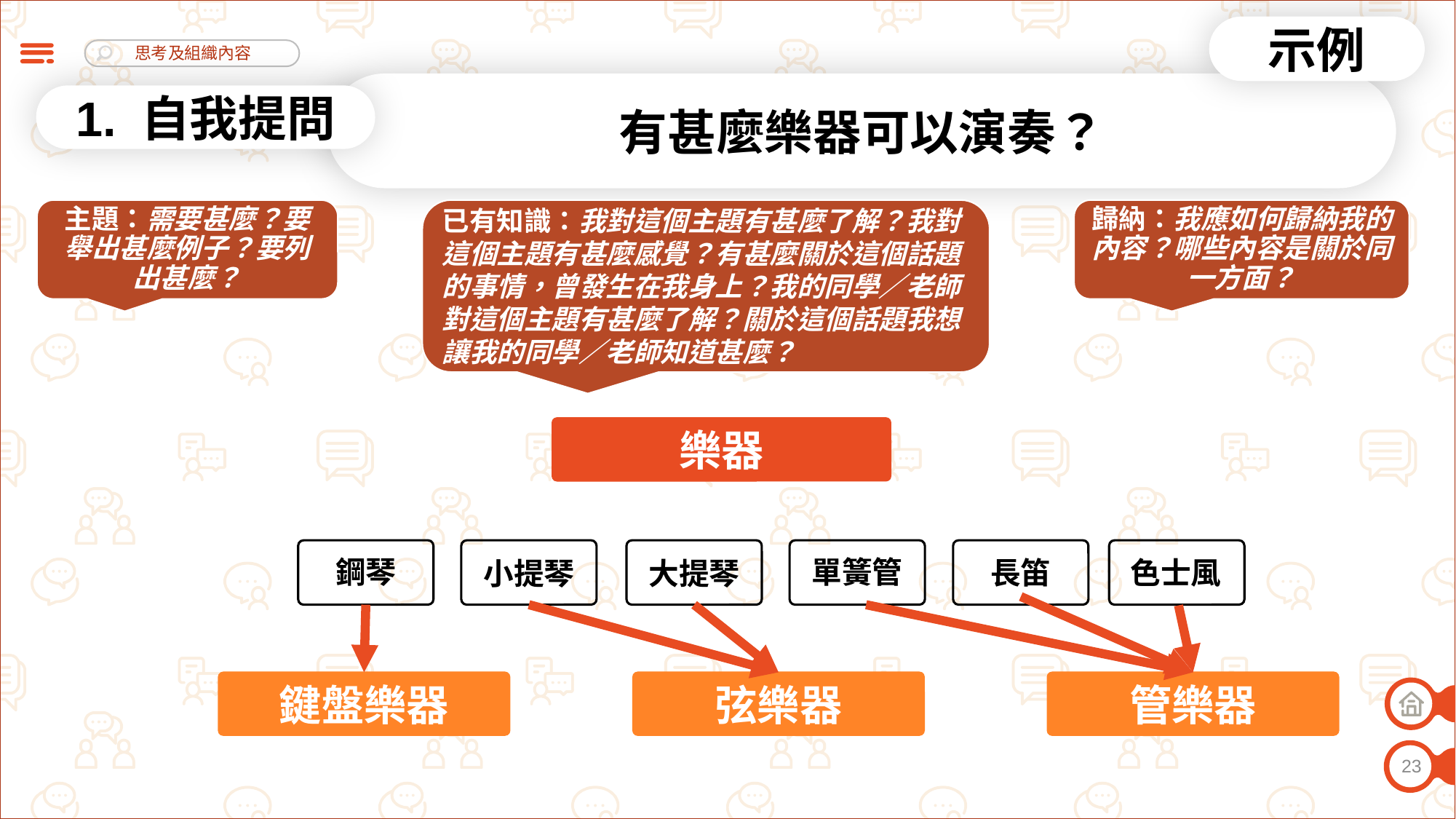

示例
有甚麼樂器可以演奏？
1. 自我提問
已有知識：我對這個主題有甚麼了解？我對這個主題有甚麼感覺？有甚麼關於這個話題的事情，曾發生在我身上？我的同學／老師對這個主題有甚麼了解？關於這個話題我想讓我的同學／老師知道甚麼？
主題：需要甚麼？要舉出甚麼例子？要列出甚麼？
歸納：我應如何歸納我的內容？哪些內容是關於同一方面？

樂器
樂器

單簧管
鋼琴
長笛
色士風
大提琴
小提琴

鍵盤樂器
弦樂器
管樂器
23